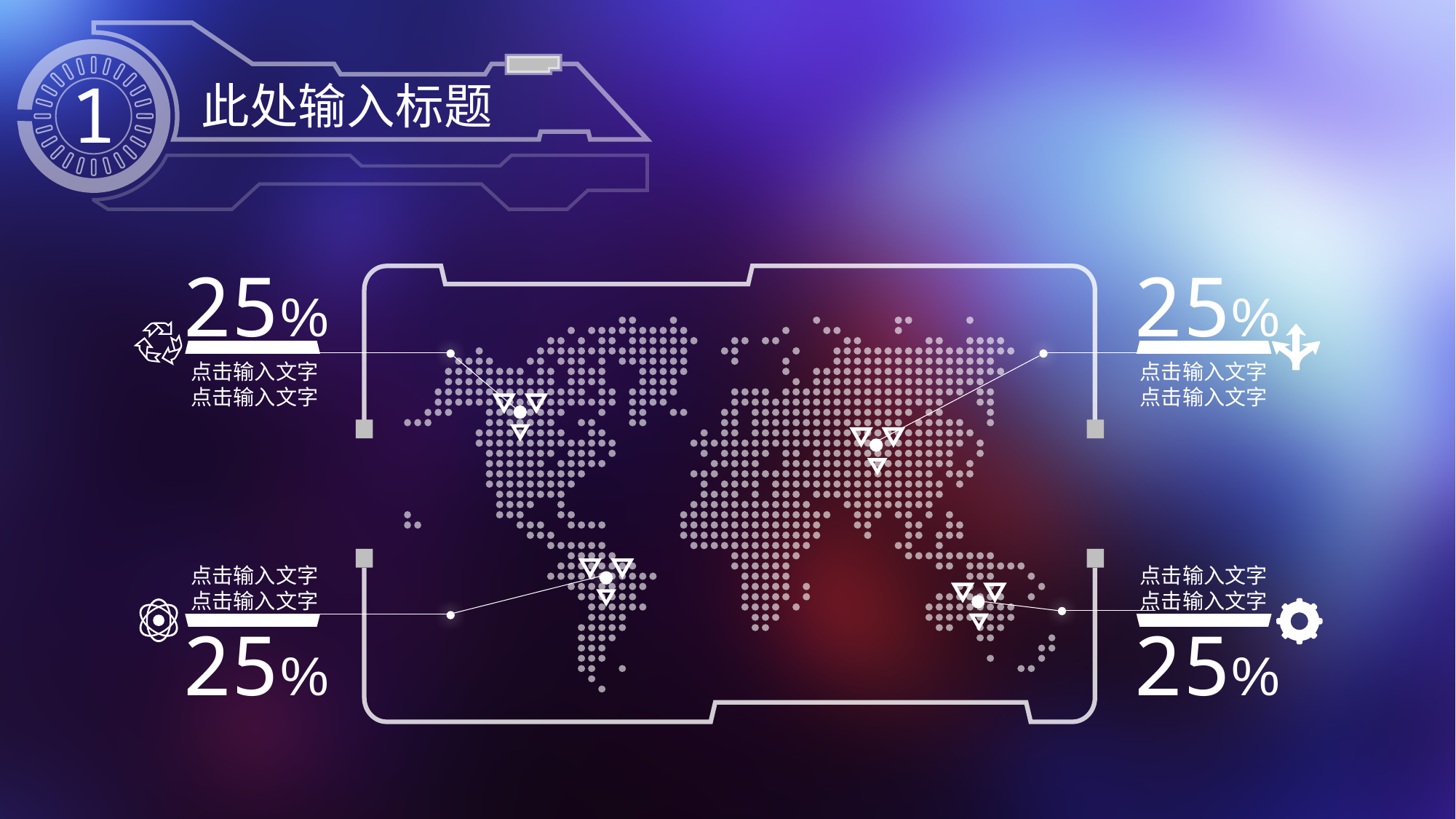

此处输入标题

1
25%
25%

点击输入文字
点击输入文字
点击输入文字
点击输入文字

点击输入文字
点击输入文字
点击输入文字
点击输入文字

25%
25%